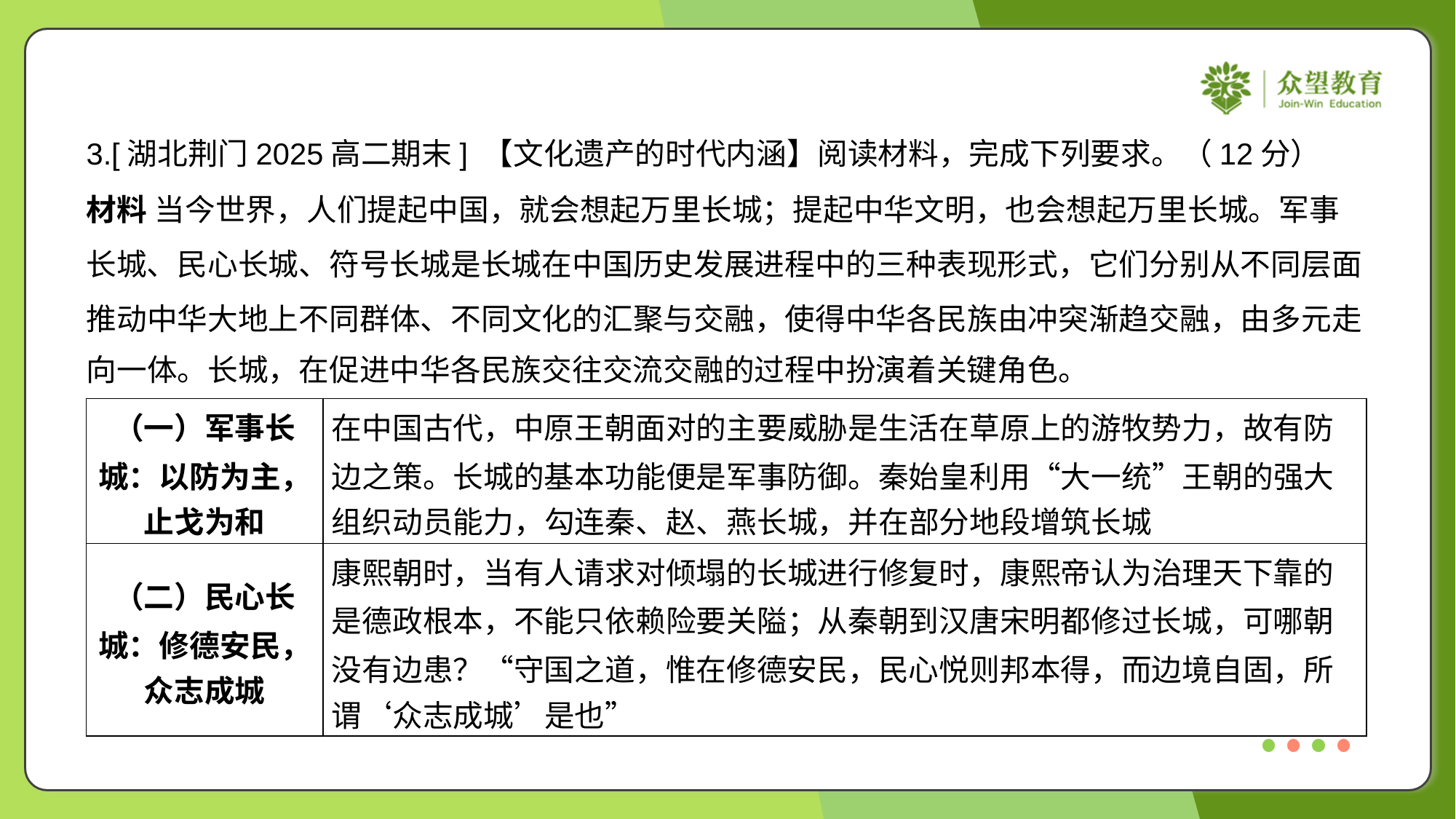

3.[湖北荆门2025高二期末] 【文化遗产的时代内涵】阅读材料，完成下列要求。（12分）
材料 当今世界，人们提起中国，就会想起万里长城；提起中华文明，也会想起万里长城。军事
长城、民心长城、符号长城是长城在中国历史发展进程中的三种表现形式，它们分别从不同层面
推动中华大地上不同群体、不同文化的汇聚与交融，使得中华各民族由冲突渐趋交融，由多元走
向一体。长城，在促进中华各民族交往交流交融的过程中扮演着关键角色。
| （一）军事长 城：以防为主， 止戈为和 | 在中国古代，中原王朝面对的主要威胁是生活在草原上的游牧势力，故有防 边之策。长城的基本功能便是军事防御。秦始皇利用“大一统”王朝的强大 组织动员能力，勾连秦、赵、燕长城，并在部分地段增筑长城 |
| --- | --- |
| （二）民心长 城：修德安民， 众志成城 | 康熙朝时，当有人请求对倾塌的长城进行修复时，康熙帝认为治理天下靠的 是德政根本，不能只依赖险要关隘；从秦朝到汉唐宋明都修过长城，可哪朝 没有边患？“守国之道，惟在修德安民，民心悦则邦本得，而边境自固，所 谓‘众志成城’是也” |